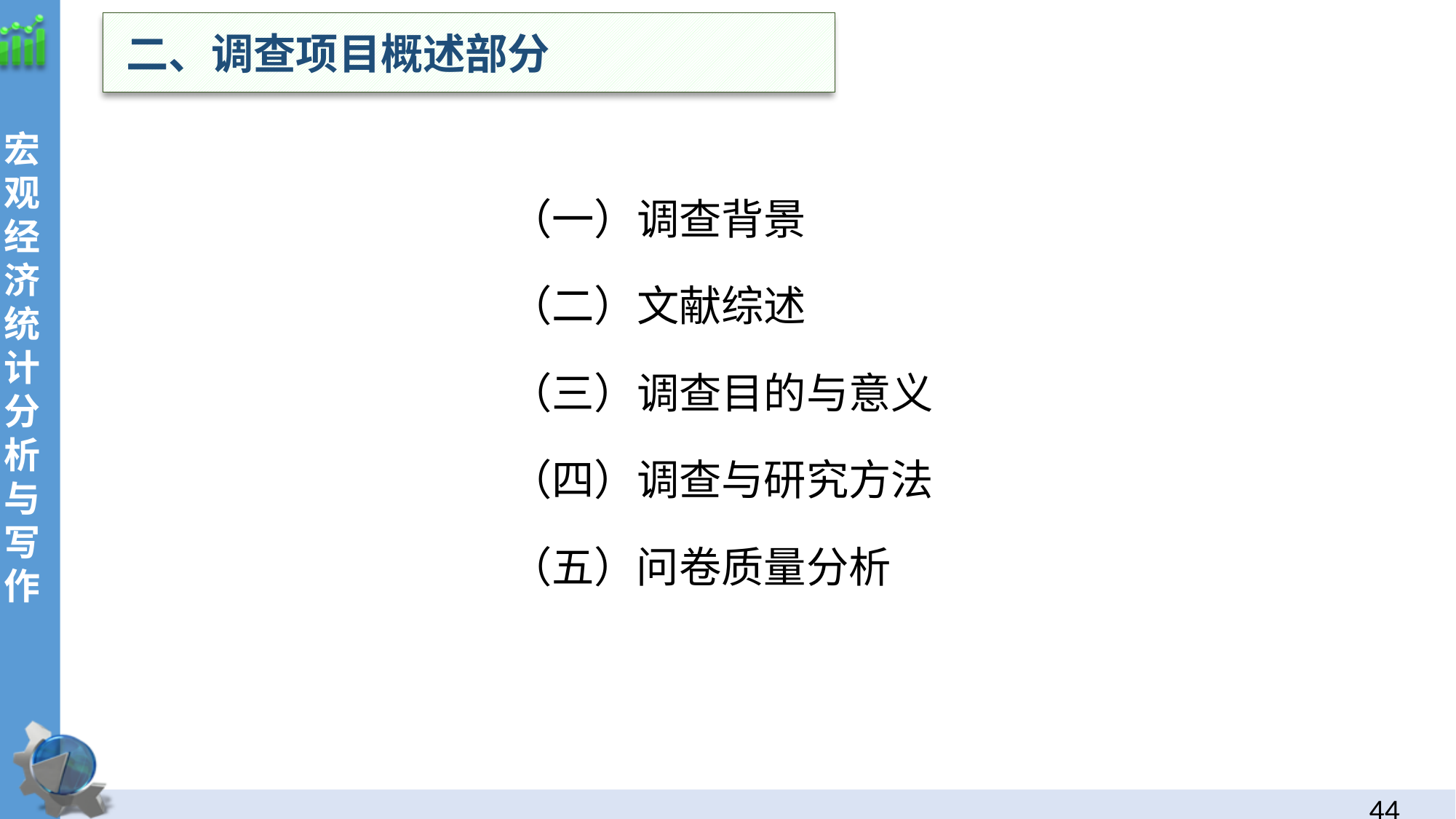

二、调查项目概述部分
宏观经济统计分析与写作

（一）调查背景
（二）文献综述
（三）调查目的与意义
（四）调查与研究方法
（五）问卷质量分析

44